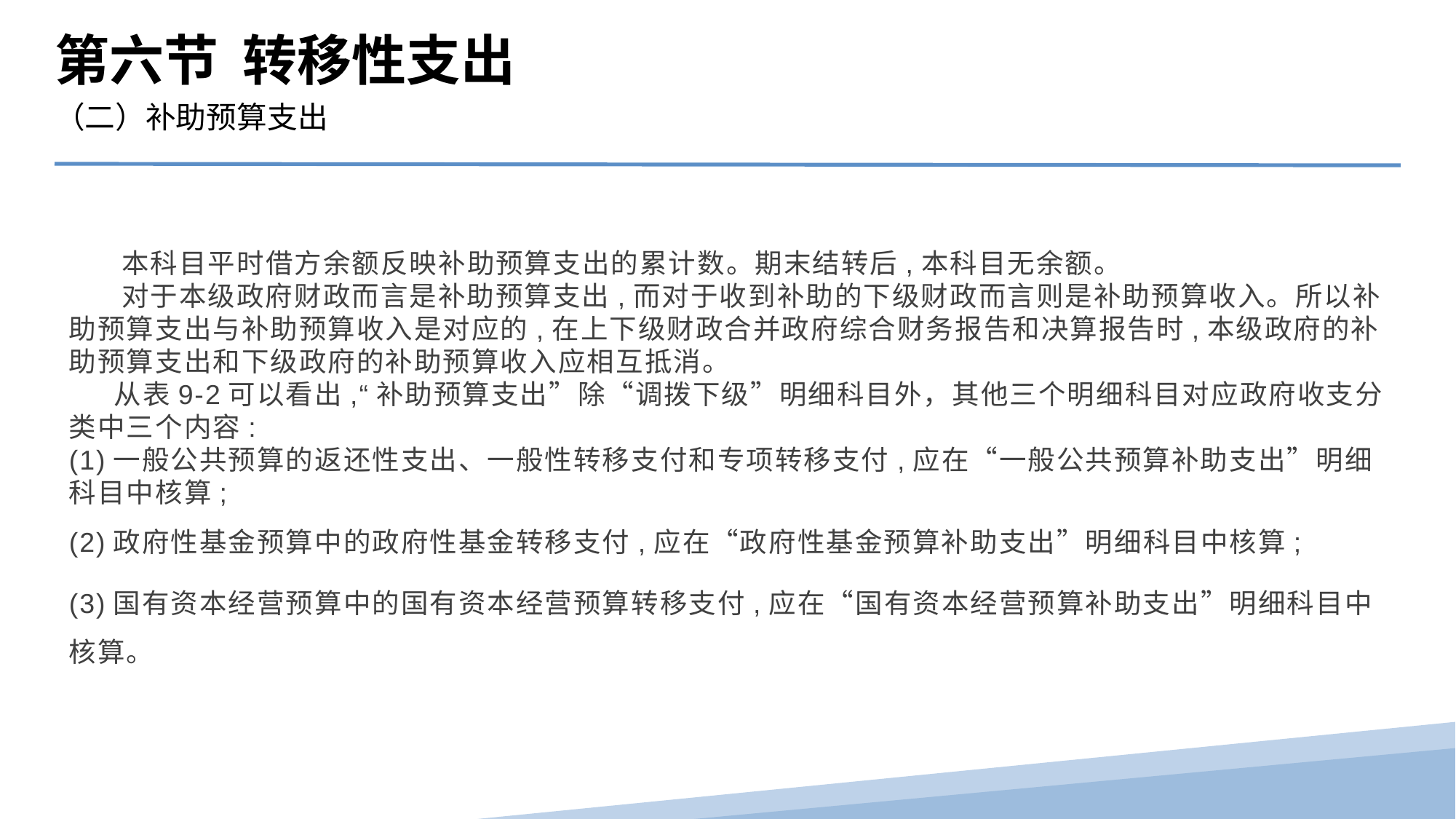

第六节  转移性支出
（二）补助预算支出
      本科目平时借方余额反映补助预算支出的累计数。期末结转后,本科目无余额。
      对于本级政府财政而言是补助预算支出,而对于收到补助的下级财政而言则是补助预算收入。所以补助预算支出与补助预算收入是对应的,在上下级财政合并政府综合财务报告和决算报告时,本级政府的补助预算支出和下级政府的补助预算收入应相互抵消。
     从表9-2可以看出,“补助预算支出”除“调拨下级”明细科目外，其他三个明细科目对应政府收支分类中三个内容:
(1)一般公共预算的返还性支出、一般性转移支付和专项转移支付,应在“一般公共预算补助支出”明细科目中核算;
(2)政府性基金预算中的政府性基金转移支付,应在“政府性基金预算补助支出”明细科目中核算;
(3)国有资本经营预算中的国有资本经营预算转移支付,应在“国有资本经营预算补助支出”明细科目中核算。